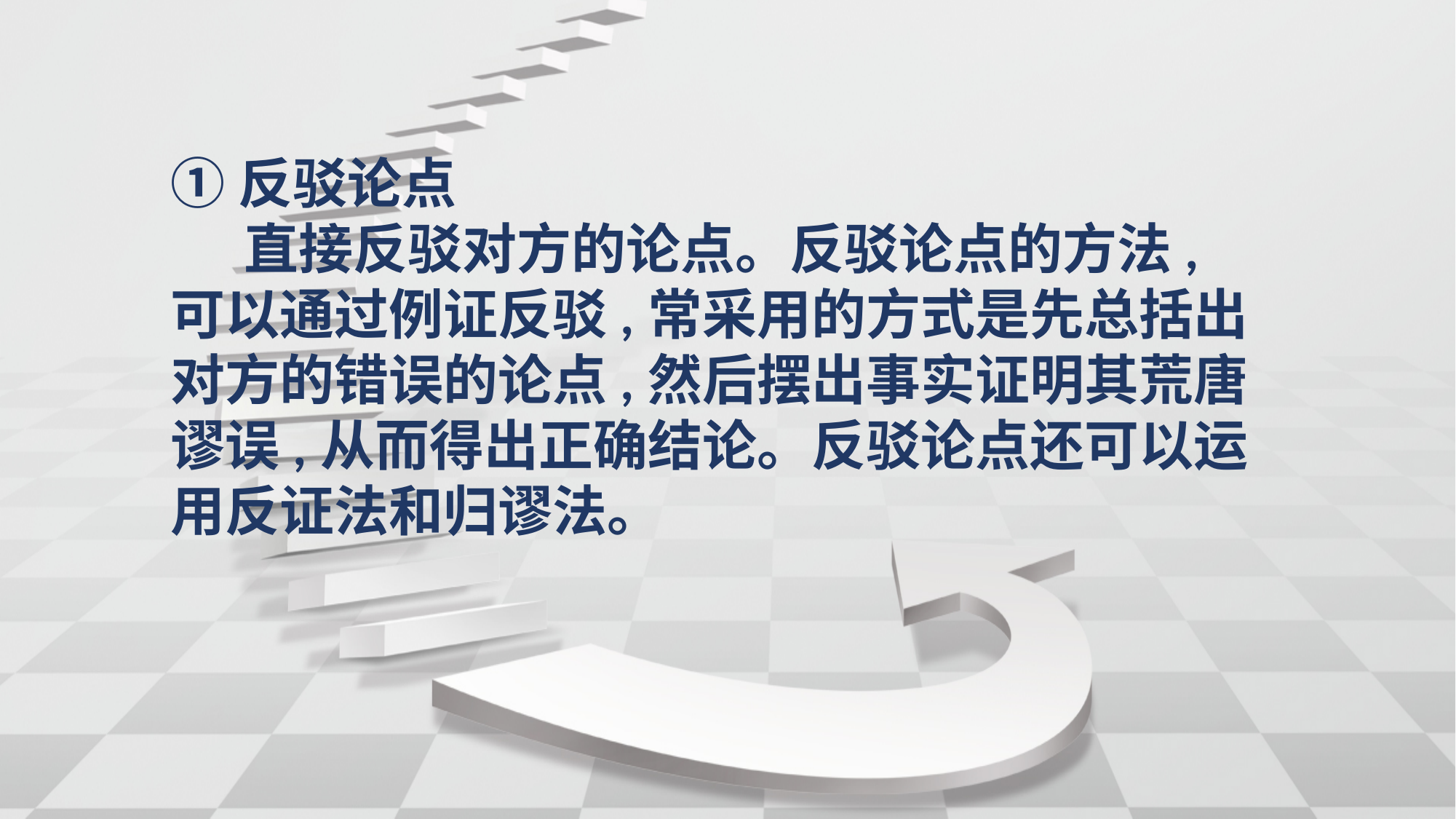

①反驳论点
    直接反驳对方的论点。反驳论点的方法,可以通过例证反驳,常采用的方式是先总括出对方的错误的论点,然后摆出事实证明其荒唐谬误,从而得出正确结论。反驳论点还可以运用反证法和归谬法。